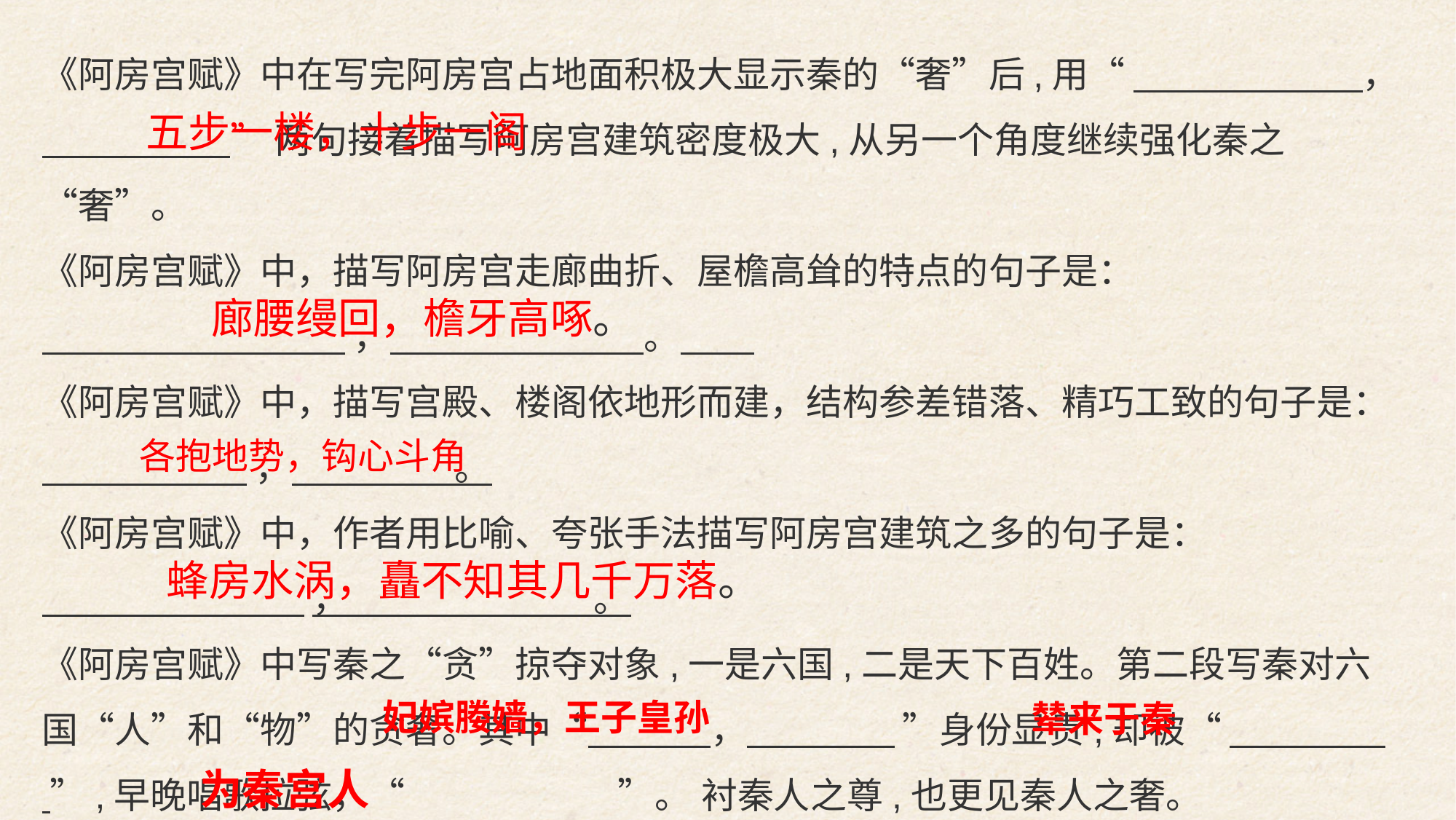

《阿房宫赋》中在写完阿房宫占地面积极大显示秦的“奢”后,用“                             ，                       ” 两句接着描写阿房宫建筑密度极大,从另一个角度继续强化秦之“奢”。
《阿房宫赋》中，描写阿房宫走廊曲折、屋檐高耸的特点的句子是：
                                     ，                               。
《阿房宫赋》中，描写宫殿、楼阁依地形而建，结构参差错落、精巧工致的句子是：
                         ，                    。
《阿房宫赋》中，作者用比喻、夸张手法描写阿房宫建筑之多的句子是：
                                ，                              。
《阿房宫赋》中写秦之“贪”掠夺对象,一是六国,二是天下百姓。第二段写秦对六国“人”和“物”的贪奢。其中“               ，                   ”身份显贵,却被“                      ”,早晚唱歌拉弦，“                          ”。 衬秦人之尊,也更见秦人之奢。

五步一楼，十步一阁
廊腰缦回，檐牙高啄。
各抱地势，钩心斗角
蜂房水涡，矗不知其几千万落。
妃嫔媵嫱，王子皇孙
辇来于秦
为秦宫人